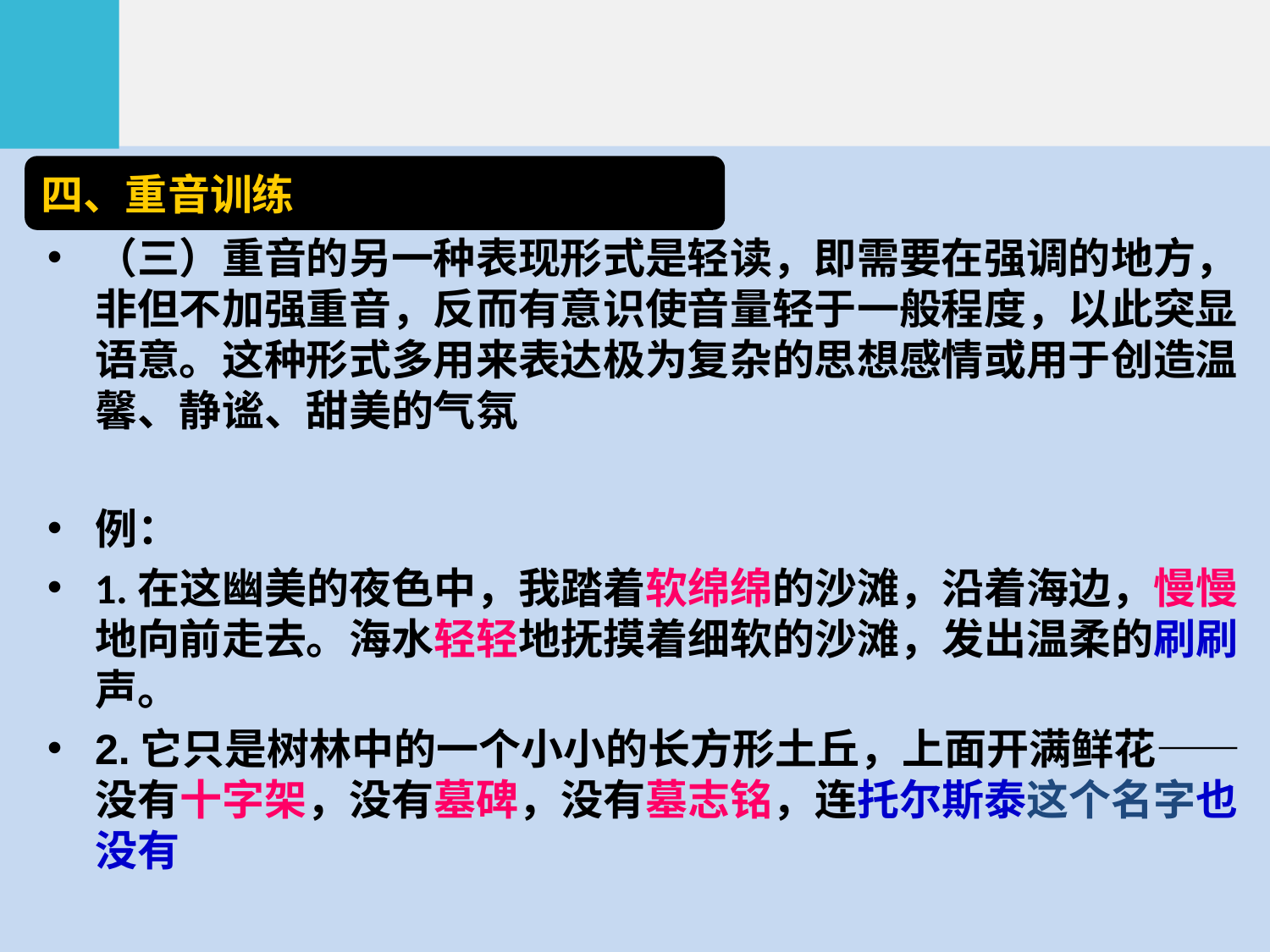

四、重音训练

（三）重音的另一种表现形式是轻读，即需要在强调的地方，非但不加强重音，反而有意识使音量轻于一般程度，以此突显语意。这种形式多用来表达极为复杂的思想感情或用于创造温馨、静谧、甜美的气氛

例：
1.在这幽美的夜色中，我踏着软绵绵的沙滩，沿着海边，慢慢地向前走去。海水轻轻地抚摸着细软的沙滩，发出温柔的刷刷声。
2.它只是树林中的一个小小的长方形土丘，上面开满鲜花——没有十字架，没有墓碑，没有墓志铭，连托尔斯泰这个名字也没有